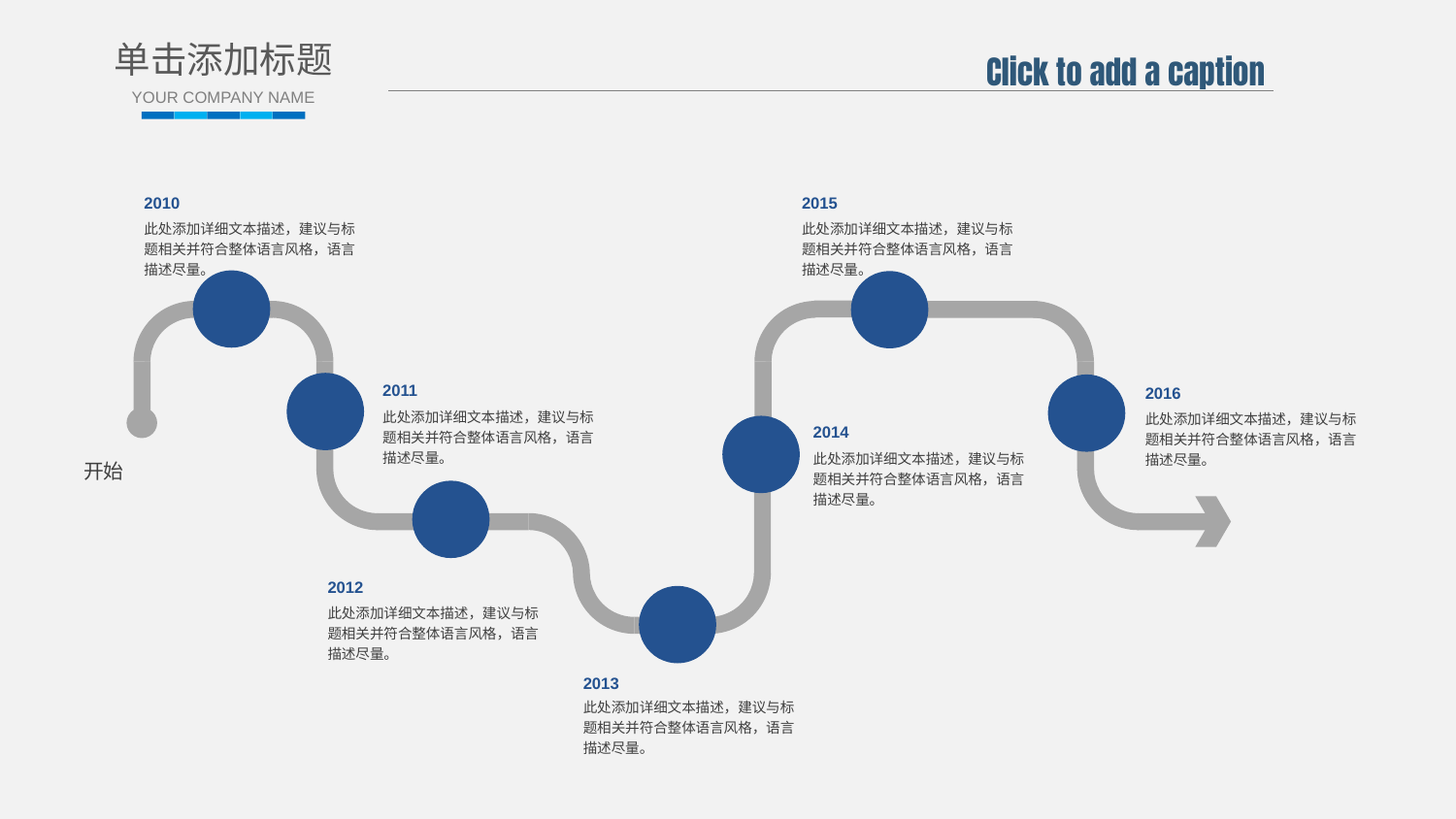

单击添加标题
YOUR COMPANY NAME

Click to add a caption
2010
2015
此处添加详细文本描述，建议与标题相关并符合整体语言风格，语言描述尽量。
此处添加详细文本描述，建议与标题相关并符合整体语言风格，语言描述尽量。

2011
2016
此处添加详细文本描述，建议与标题相关并符合整体语言风格，语言描述尽量。
此处添加详细文本描述，建议与标题相关并符合整体语言风格，语言描述尽量。

2014
此处添加详细文本描述，建议与标题相关并符合整体语言风格，语言描述尽量。
开始

2012

此处添加详细文本描述，建议与标题相关并符合整体语言风格，语言描述尽量。
2013
此处添加详细文本描述，建议与标题相关并符合整体语言风格，语言描述尽量。